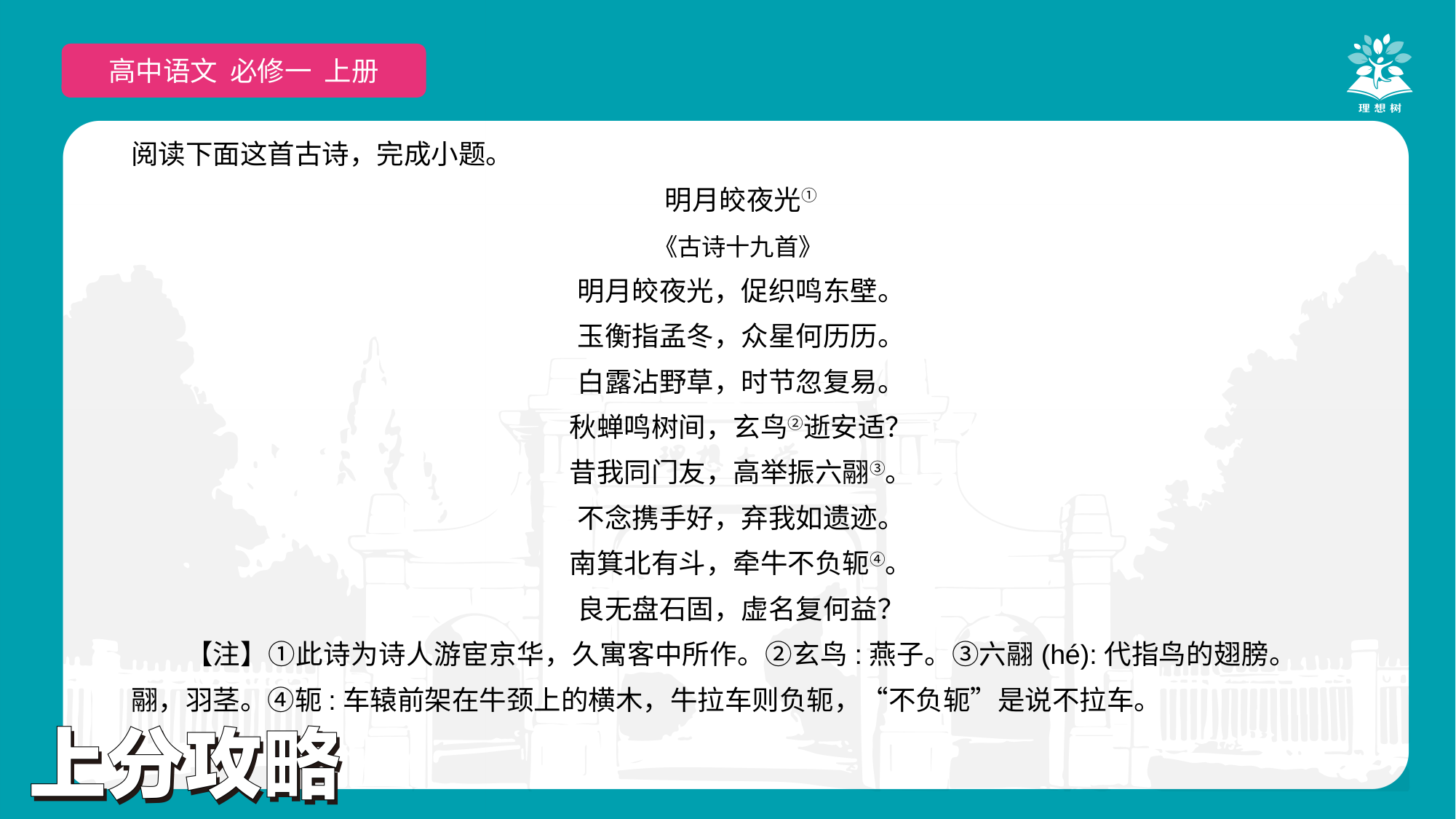

高中语文  选择性必修上
高中语文  必修一  上册
阅读下面这首古诗，完成小题。
明月皎夜光①
《古诗十九首》
明月皎夜光，促织鸣东壁。
玉衡指孟冬，众星何历历。
白露沾野草，时节忽复易。
秋蝉鸣树间，玄鸟②逝安适？
昔我同门友，高举振六翮③。
不念携手好，弃我如遗迹。
南箕北有斗，牵牛不负轭④。
良无盘石固，虚名复何益？
【注】①此诗为诗人游宦京华，久寓客中所作。②玄鸟:燕子。③六翮(hé):代指鸟的翅膀。翮，羽茎。④轭:车辕前架在牛颈上的横木，牛拉车则负轭，“不负轭”是说不拉车。